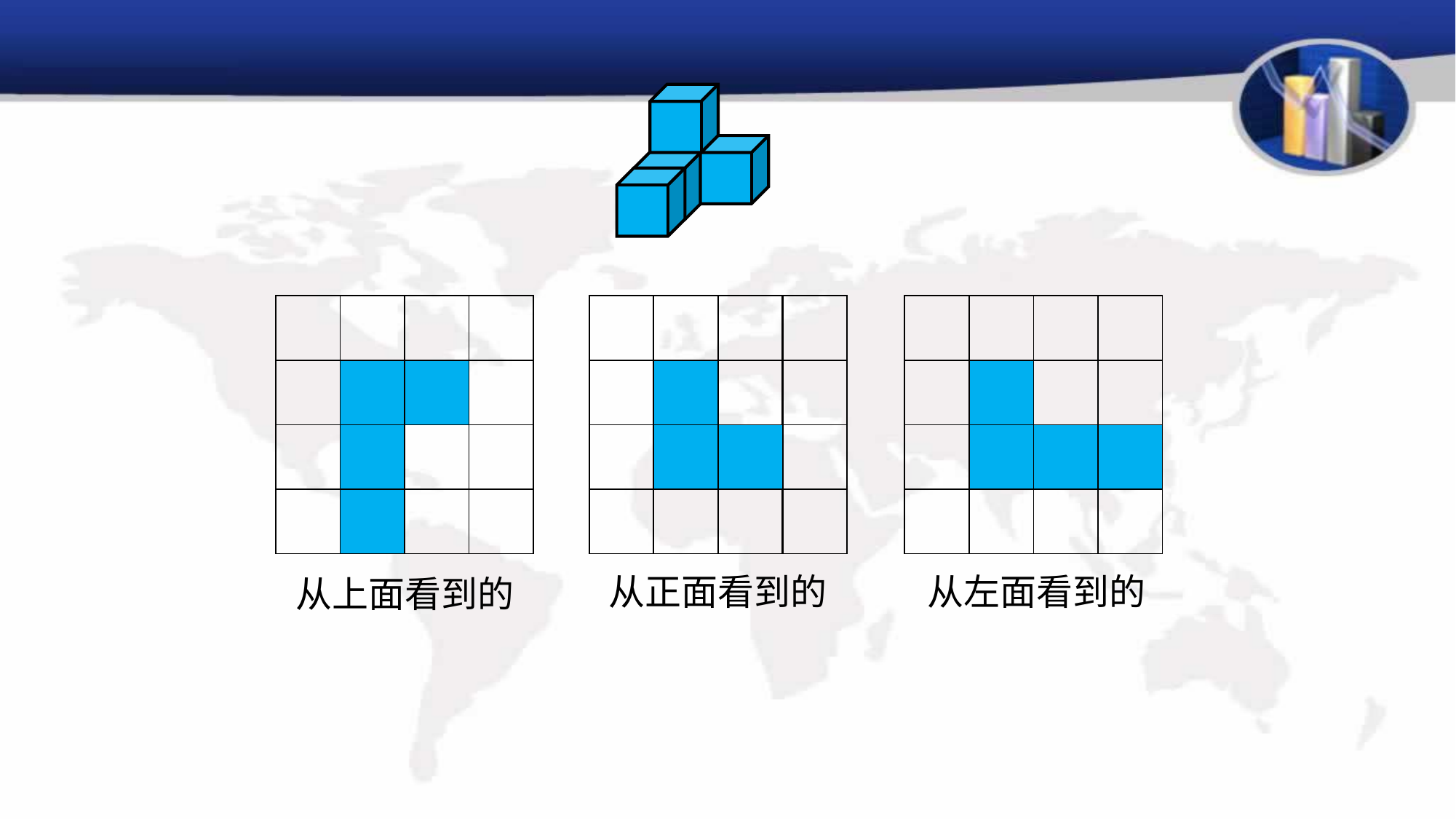

|  |  |  |  |
| --- | --- | --- | --- |
|  |  |  |  |
|  |  |  |  |
|  |  |  |  |
|  |  |  |  |
| --- | --- | --- | --- |
|  |  |  |  |
|  |  |  |  |
|  |  |  |  |
|  |  |  |  |
| --- | --- | --- | --- |
|  |  |  |  |
|  |  |  |  |
|  |  |  |  |
|  |  |  |  |
| --- | --- | --- | --- |
|  |  |  |  |
|  |  |  |  |
|  |  |  |  |
|  |  |  |  |
| --- | --- | --- | --- |
|  |  |  |  |
|  |  |  |  |
|  |  |  |  |
|  |  |  |  |
| --- | --- | --- | --- |
|  |  |  |  |
|  |  |  |  |
|  |  |  |  |
从正面看到的
从左面看到的
从上面看到的